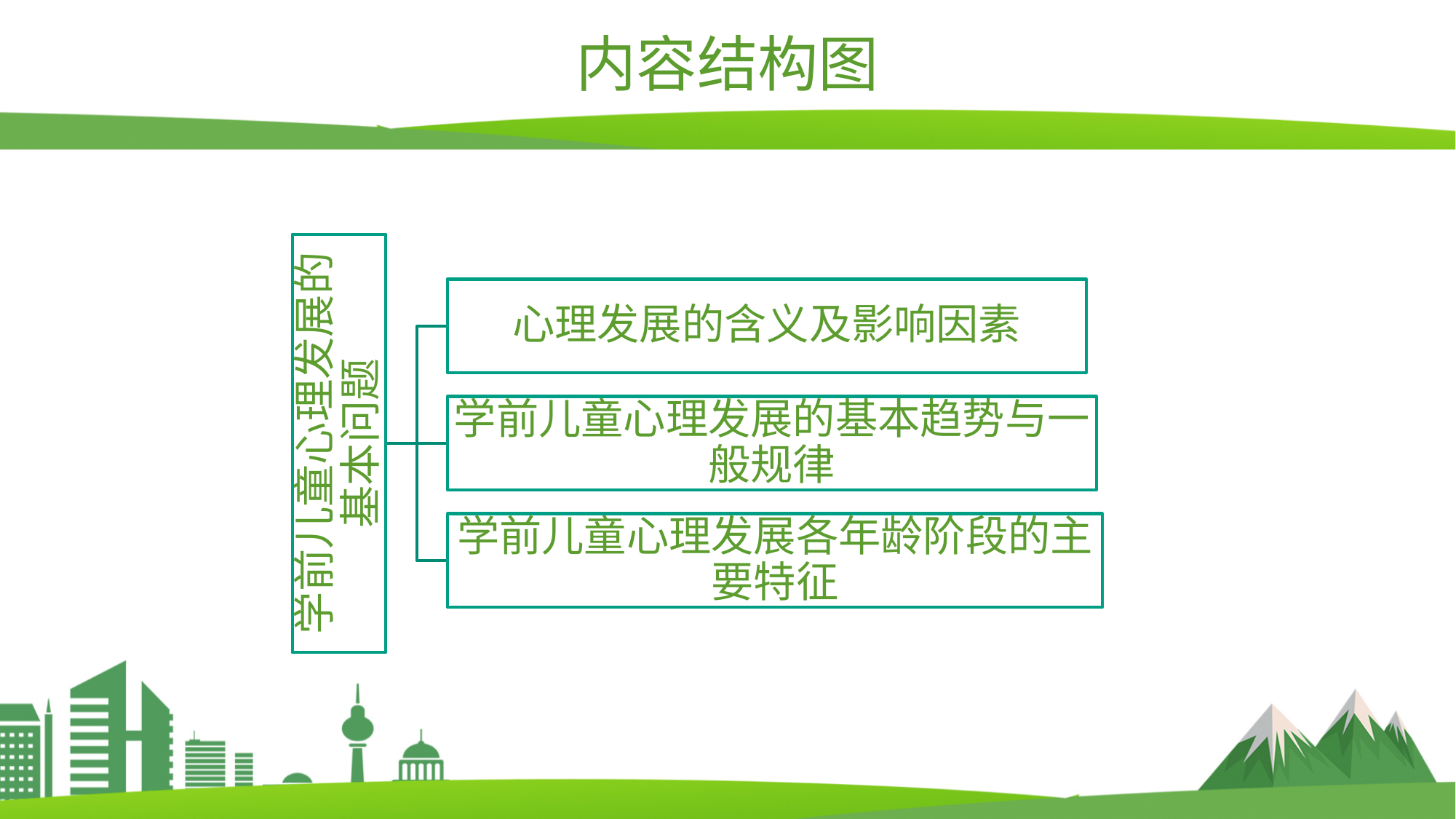

内容结构图

学前儿童心理发展的基本问题
心理发展的含义及影响因素
学前儿童心理发展的基本趋势与一般规律
学前儿童心理发展各年龄阶段的主要特征